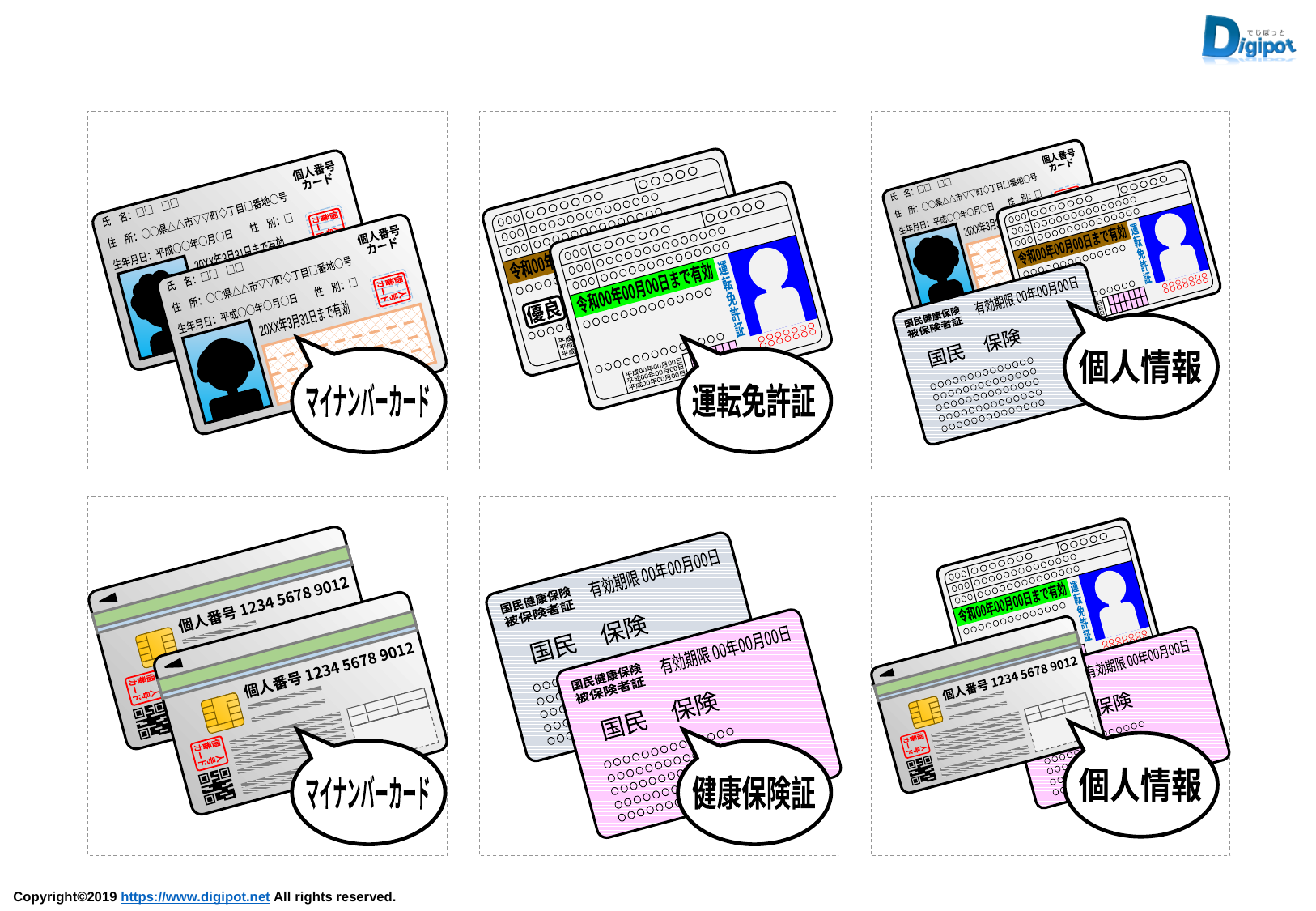

氏　名：□□　□□

住　所：○○県△△市▽▽町◇丁目□番地○号

生年月日：平成○○年○月○日　　性　別：□
個人番号
カード

個　人
番　号
カード

20XX年3月31日まで有効

○○○○○○○
○○○○○
○○○
○○○
○○○○○○○○○○○○○○
○○○
○○○○○○○○○○○○○○

令和00年00月00日まで有効

運
転
免
許
証
○○○○○○○○○○○○○○

優良
○○○○○○○○○○○○○○

平成00年00月00日
平成00年00月00日
平成00年00月00日
○○○○○○○
○○○○○○○

有効期限 00年00月00日
国民　保険
国民健康保険
被保険者証
○○○○○○○○○○○○○○
○○○○○○○○○○○○○○
○○○○○○○○○○○○○○
○○○○○○○○○○○○○○
○○○○○○○○○○○○○○

個人情報

○○○○○○○
○○○○○
○○○
○○○
○○○○○○○○○○○○○○
○○○
○○○○○○○○○○○○○○

令和00年00月00日まで有効

運
転
免
許
証
○○○○○○○○○○○○○○

優良
○○○○○○○○○○○○○○

平成00年00月00日
平成00年00月00日
平成00年00月00日
○○○○○○○
○○○○○○○

○○○○○○○
○○○○○
○○○
○○○
○○○○○○○○○○○○○○
○○○
○○○○○○○○○○○○○○

令和00年00月00日まで有効

運
転
免
許
証
○○○○○○○○○○○○○○
○○○○○○○○○○○○○○

平成00年00月00日
平成00年00月00日
平成00年00月00日
○○○○○○○
○○○○○○○

運転免許証

氏　名：□□　□□

住　所：○○県△△市▽▽町◇丁目□番地○号

生年月日：平成○○年○月○日　　性　別：□
個人番号
カード

個　人
番　号
カード

20XX年3月31日まで有効

氏　名：□□　□□

住　所：○○県△△市▽▽町◇丁目□番地○号

生年月日：平成○○年○月○日　　性　別：□
個人番号
カード

個　人
番　号
カード

20XX年3月31日まで有効

マイナンバーカード

○○○○○○○
○○○○○
○○○
○○○
○○○○○○○○○○○○○○
○○○
○○○○○○○○○○○○○○

令和00年00月00日まで有効

運
転
免
許
証
○○○○○○○○○○○○○○
○○○○○○○○○○○○○○

平成00年00月00日
平成00年00月00日
平成00年00月00日
○○○○○○○
○○○○○○○

個人番号 1234 5678 9012

個　人
番　号
カード

有効期限 00年00月00日
国民　保険
国民健康保険
被保険者証
○○○○○○○○○○○○○○
○○○○○○○○○○○○○○
○○○○○○○○○○○○○○
○○○○○○○○○○○○○○
○○○○○○○○○○○○○○

個人情報

有効期限 00年00月00日
国民　保険
国民健康保険
被保険者証
○○○○○○○○○○○○○○
○○○○○○○○○○○○○○
○○○○○○○○○○○○○○
○○○○○○○○○○○○○○
○○○○○○○○○○○○○○

有効期限 00年00月00日
国民　保険
国民健康保険
被保険者証
○○○○○○○○○○○○○○
○○○○○○○○○○○○○○
○○○○○○○○○○○○○○
○○○○○○○○○○○○○○
○○○○○○○○○○○○○○

健康保険証

個人番号 1234 5678 9012

個　人
番　号
カード

個人番号 1234 5678 9012

個　人
番　号
カード

マイナンバーカード